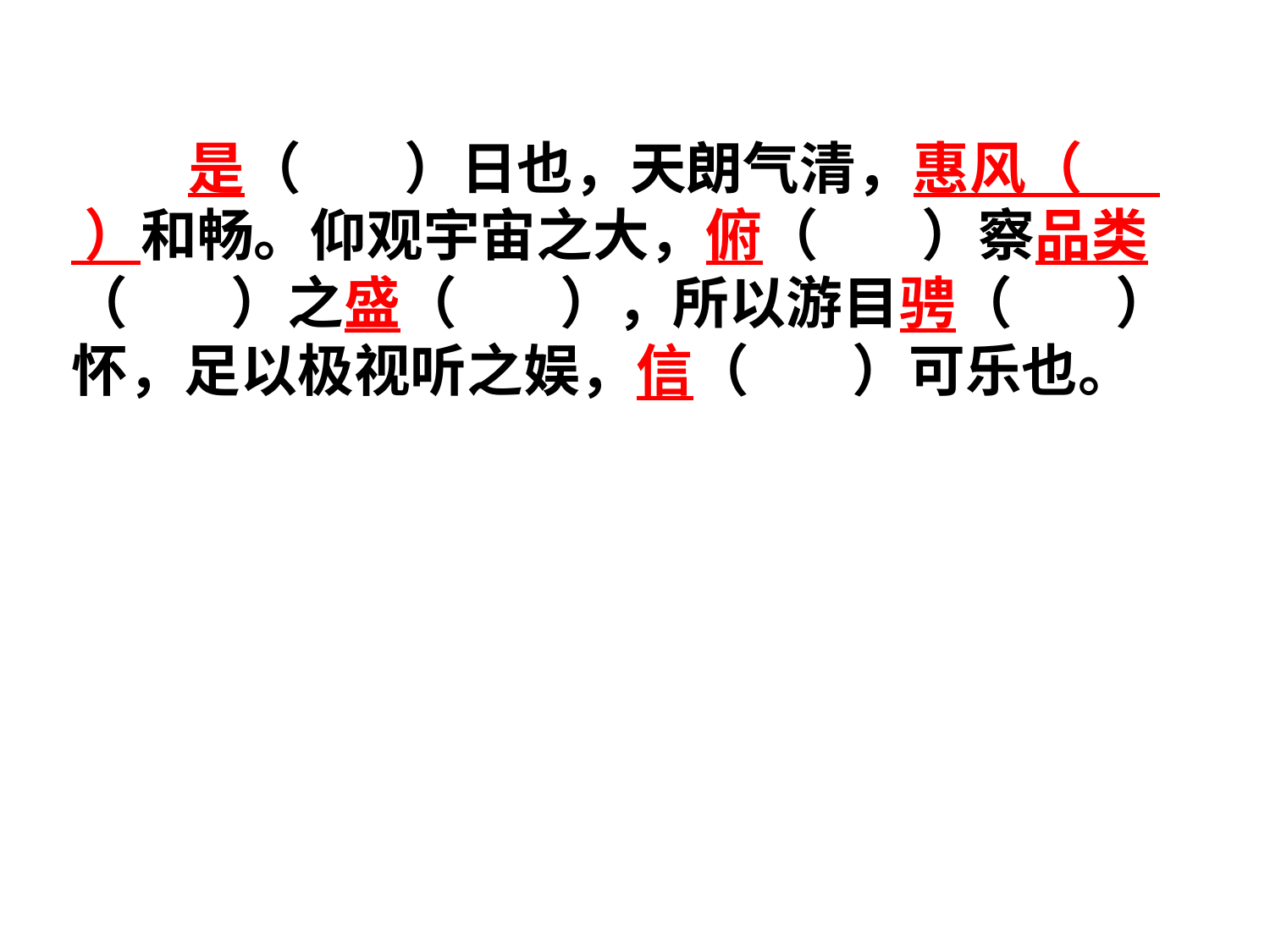

是（        ）日也，天朗气清，惠风（        ）和畅。仰观宇宙之大，俯（        ）察品类（        ）之盛（        ），所以游目骋（        ）怀，足以极视听之娱，信（        ）可乐也。